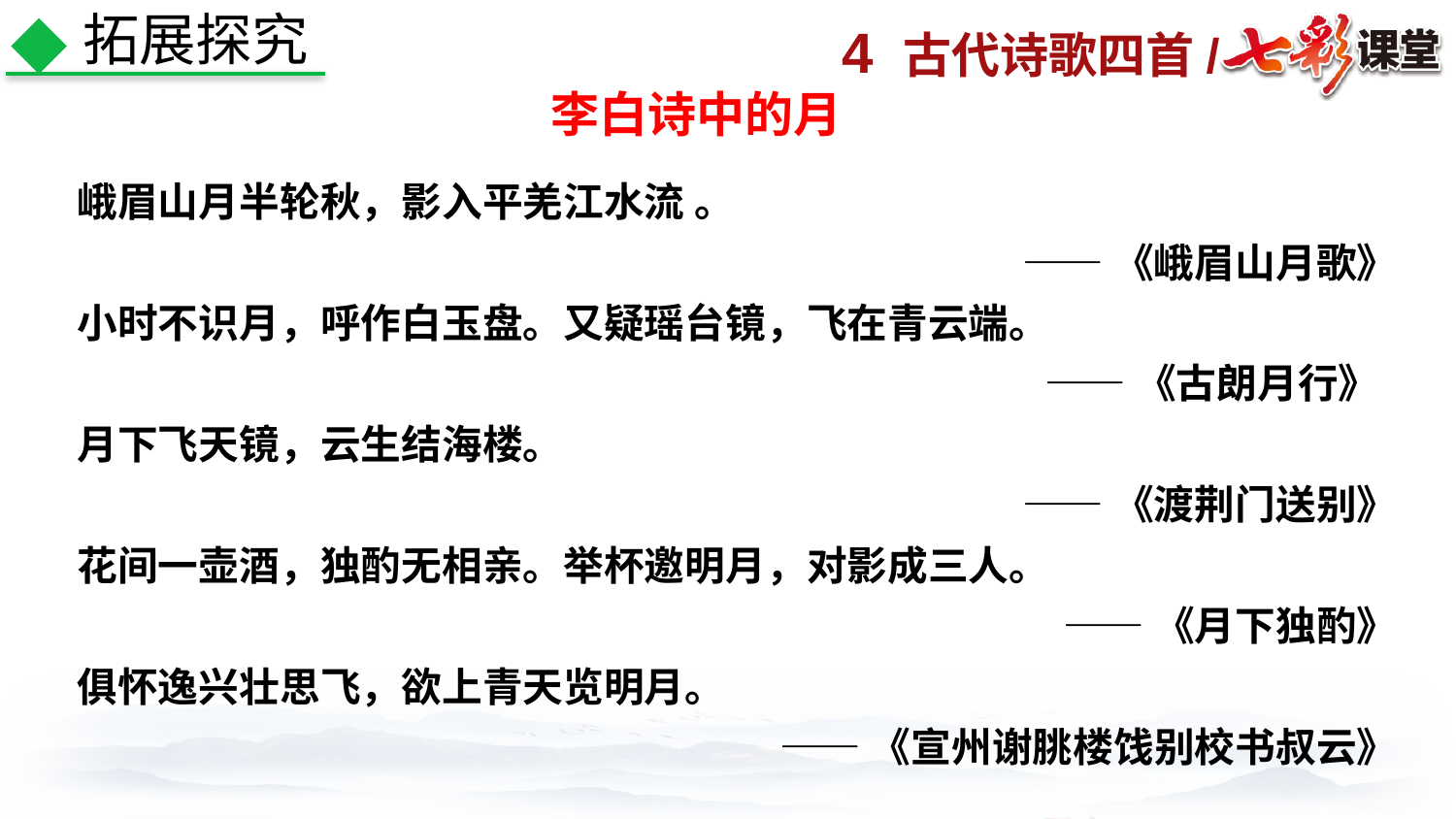

拓展探究

李白诗中的月
峨眉山月半轮秋，影入平羌江水流 。
——《峨眉山月歌》
小时不识月，呼作白玉盘。又疑瑶台镜，飞在青云端。
——《古朗月行》
月下飞天镜，云生结海楼。
——《渡荆门送别》
花间一壶酒，独酌无相亲。举杯邀明月，对影成三人。
——《月下独酌》
俱怀逸兴壮思飞，欲上青天览明月。
——《宣州谢朓楼饯别校书叔云》